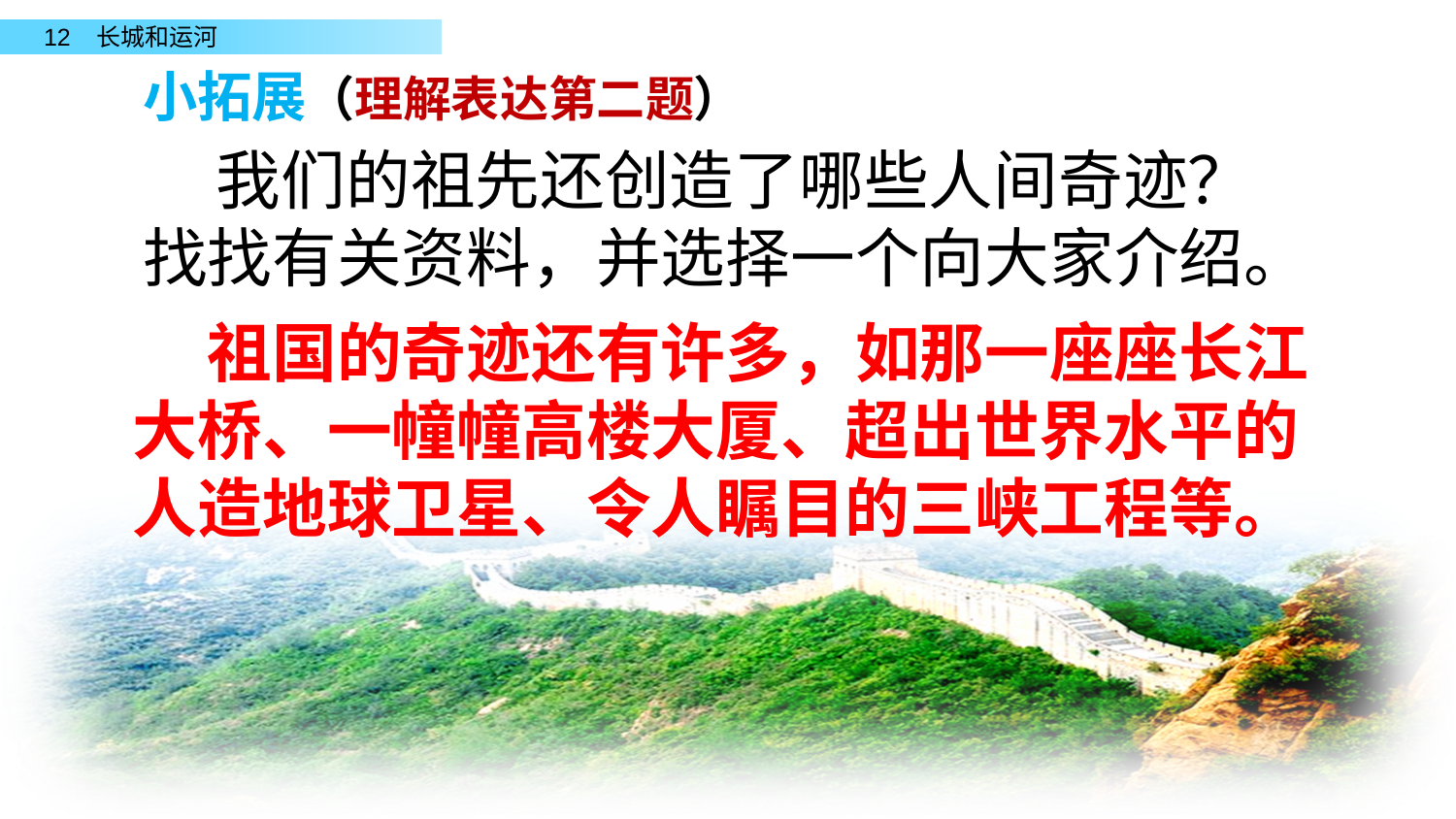

小拓展
（理解表达第二题）
    我们的祖先还创造了哪些人间奇迹？找找有关资料，并选择一个向大家介绍。
    祖国的奇迹还有许多，如那一座座长江大桥、一幢幢高楼大厦、超出世界水平的人造地球卫星、令人瞩目的三峡工程等。